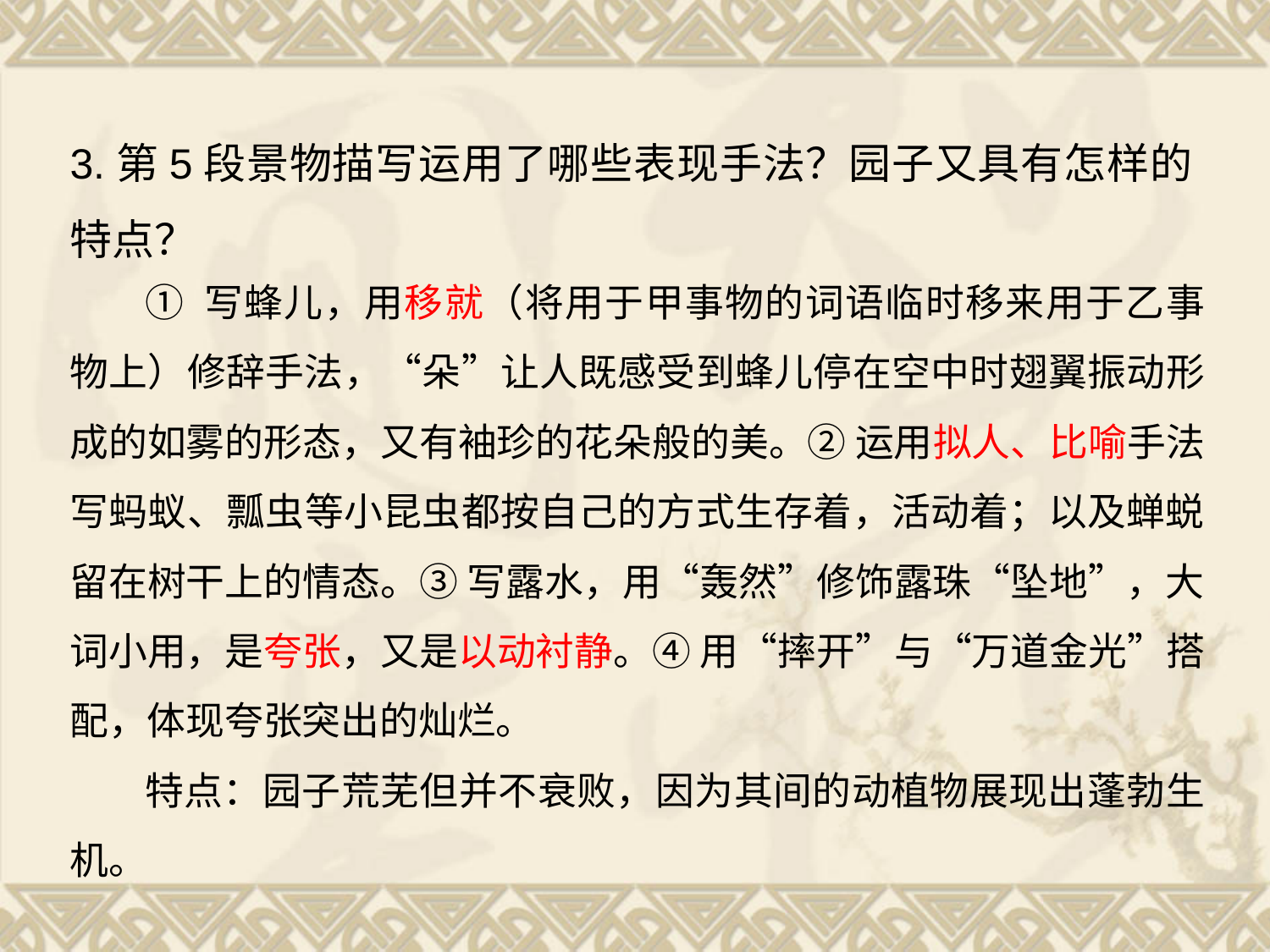

3.第5段景物描写运用了哪些表现手法？园子又具有怎样的特点？
① 写蜂儿，用移就（将用于甲事物的词语临时移来用于乙事物上）修辞手法，“朵”让人既感受到蜂儿停在空中时翅翼振动形成的如雾的形态，又有袖珍的花朵般的美。② 运用拟人、比喻手法写蚂蚁、瓢虫等小昆虫都按自己的方式生存着，活动着；以及蝉蜕留在树干上的情态。③ 写露水，用“轰然”修饰露珠“坠地”，大词小用，是夸张，又是以动衬静。④ 用“摔开”与“万道金光”搭配，体现夸张突出的灿烂。
特点：园子荒芜但并不衰败，因为其间的动植物展现出蓬勃生机。